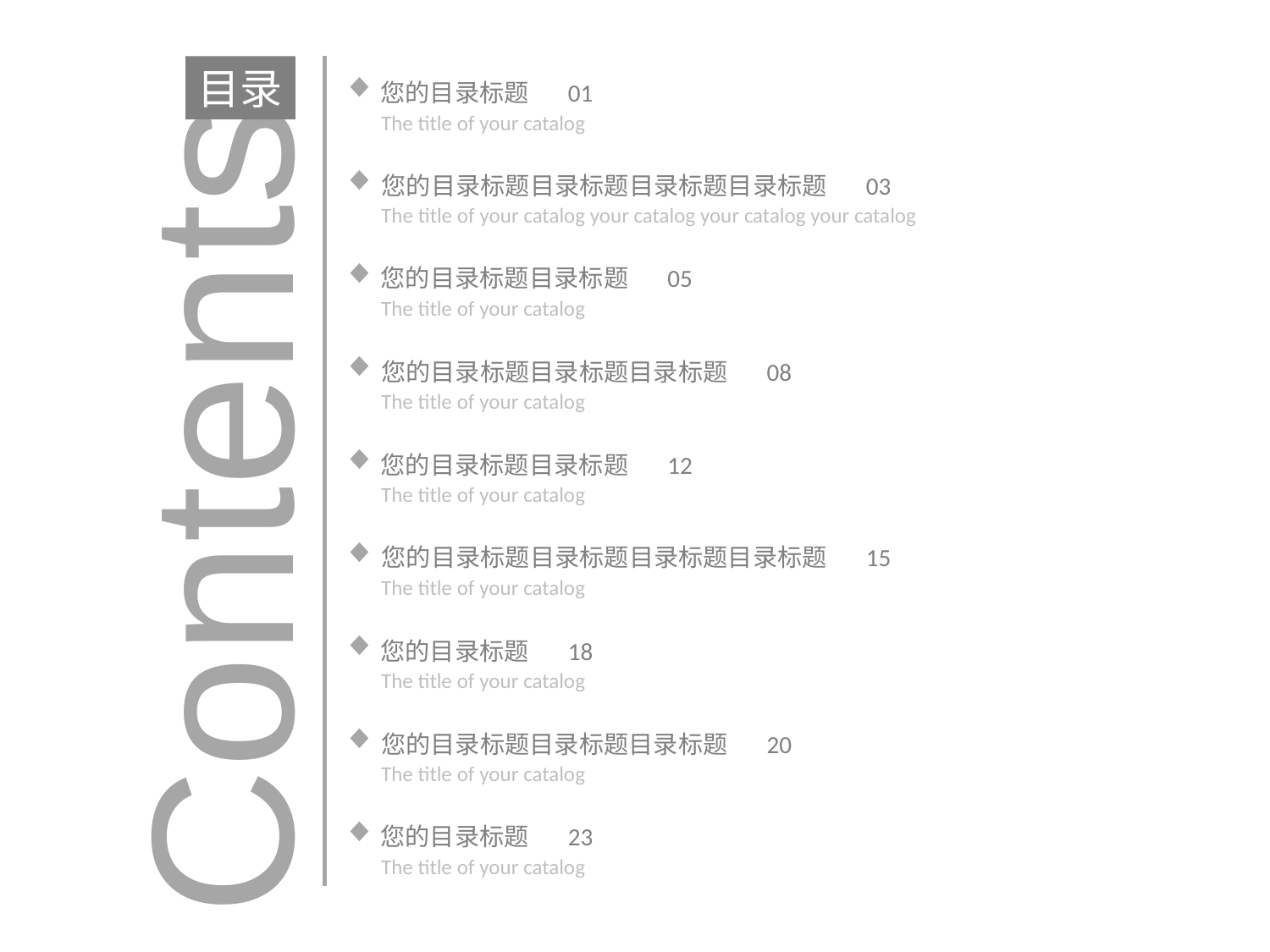

目录
您的目录标题      01

The title of your catalog
您的目录标题目录标题目录标题目录标题      03

The title of your catalog your catalog your catalog your catalog
您的目录标题目录标题      05

The title of your catalog
您的目录标题目录标题目录标题      08

The title of your catalog
Contents
您的目录标题目录标题      12

The title of your catalog
您的目录标题目录标题目录标题目录标题      15

The title of your catalog
您的目录标题      18

The title of your catalog
您的目录标题目录标题目录标题      20

The title of your catalog
您的目录标题      23

The title of your catalog